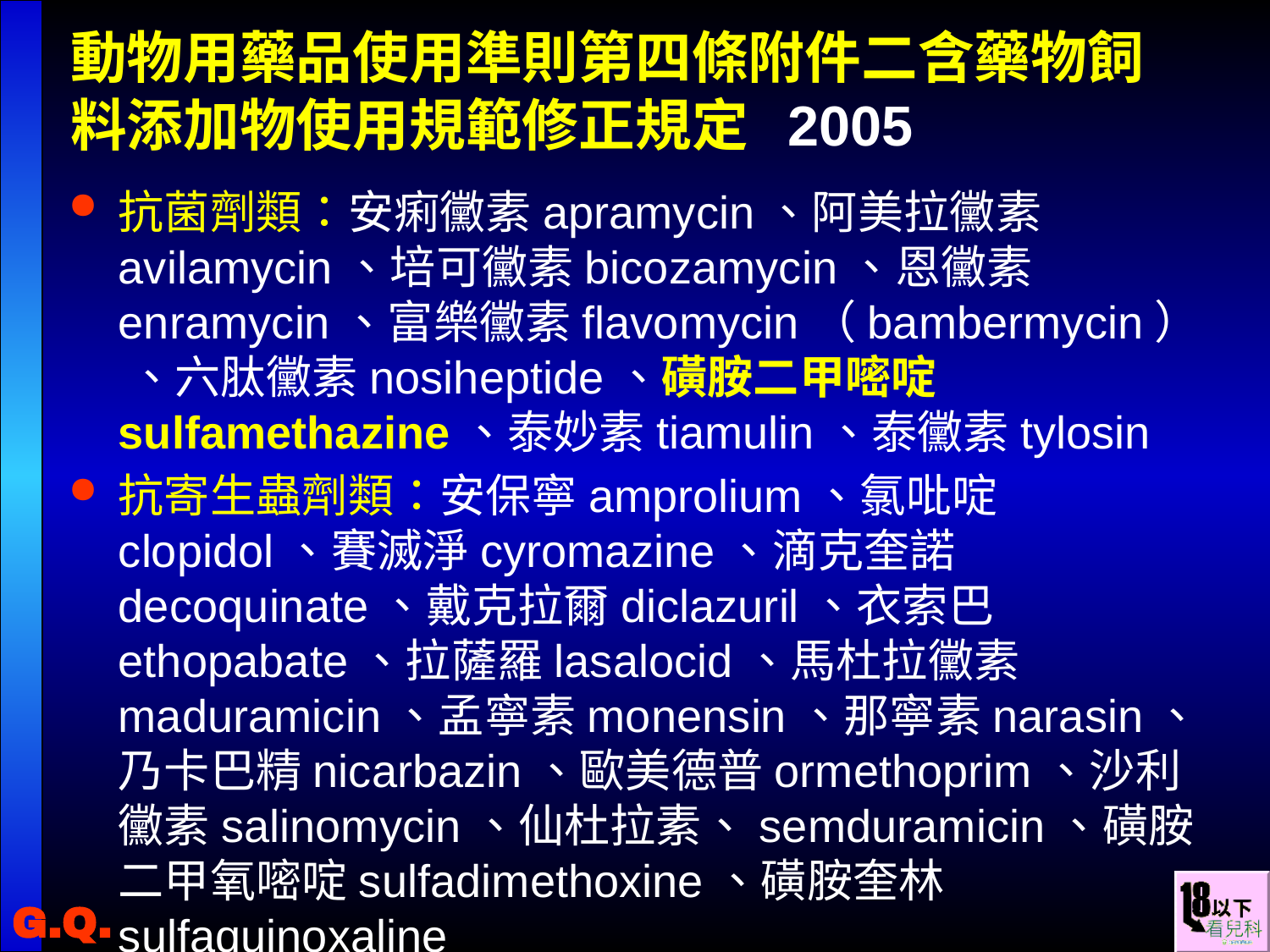

動物用藥品使用準則第四條附件二含藥物飼料添加物使用規範修正規定  2005
抗菌劑類：安痢黴素apramycin、阿美拉黴素avilamycin、培可黴素bicozamycin、恩黴素enramycin、富樂黴素flavomycin（bambermycin） 、六肽黴素nosiheptide、磺胺二甲嘧啶sulfamethazine、泰妙素tiamulin、泰黴素tylosin
抗寄生蟲劑類：安保寧amprolium、氯吡啶clopidol、賽滅淨cyromazine、滴克奎諾decoquinate、戴克拉爾diclazuril、衣索巴ethopabate、拉薩羅lasalocid、馬杜拉黴素maduramicin、孟寧素monensin、那寧素narasin、乃卡巴精nicarbazin、歐美德普ormethoprim、沙利黴素salinomycin、仙杜拉素、semduramicin、磺胺二甲氧嘧啶sulfadimethoxine、磺胺奎林sulfaquinoxaline